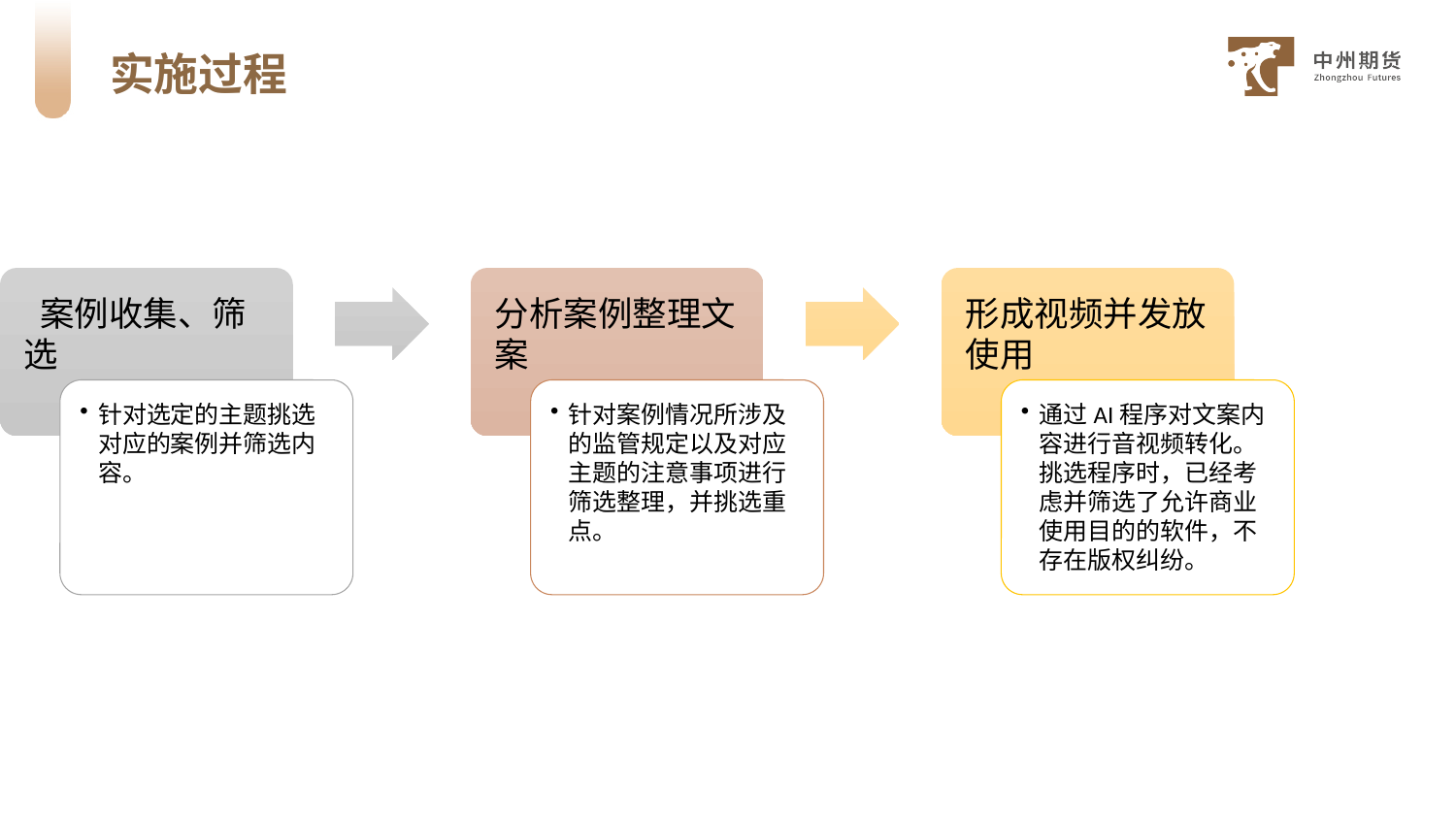

案例收集、筛选
针对选定的主题挑选对应的案例并筛选内容。

分析案例整理文案
针对案例情况所涉及的监管规定以及对应主题的注意事项进行筛选整理，并挑选重点。

形成视频并发放使用
通过AI程序对文案内容进行音视频转化。挑选程序时，已经考虑并筛选了允许商业使用目的的软件，不存在版权纠纷。
实施过程